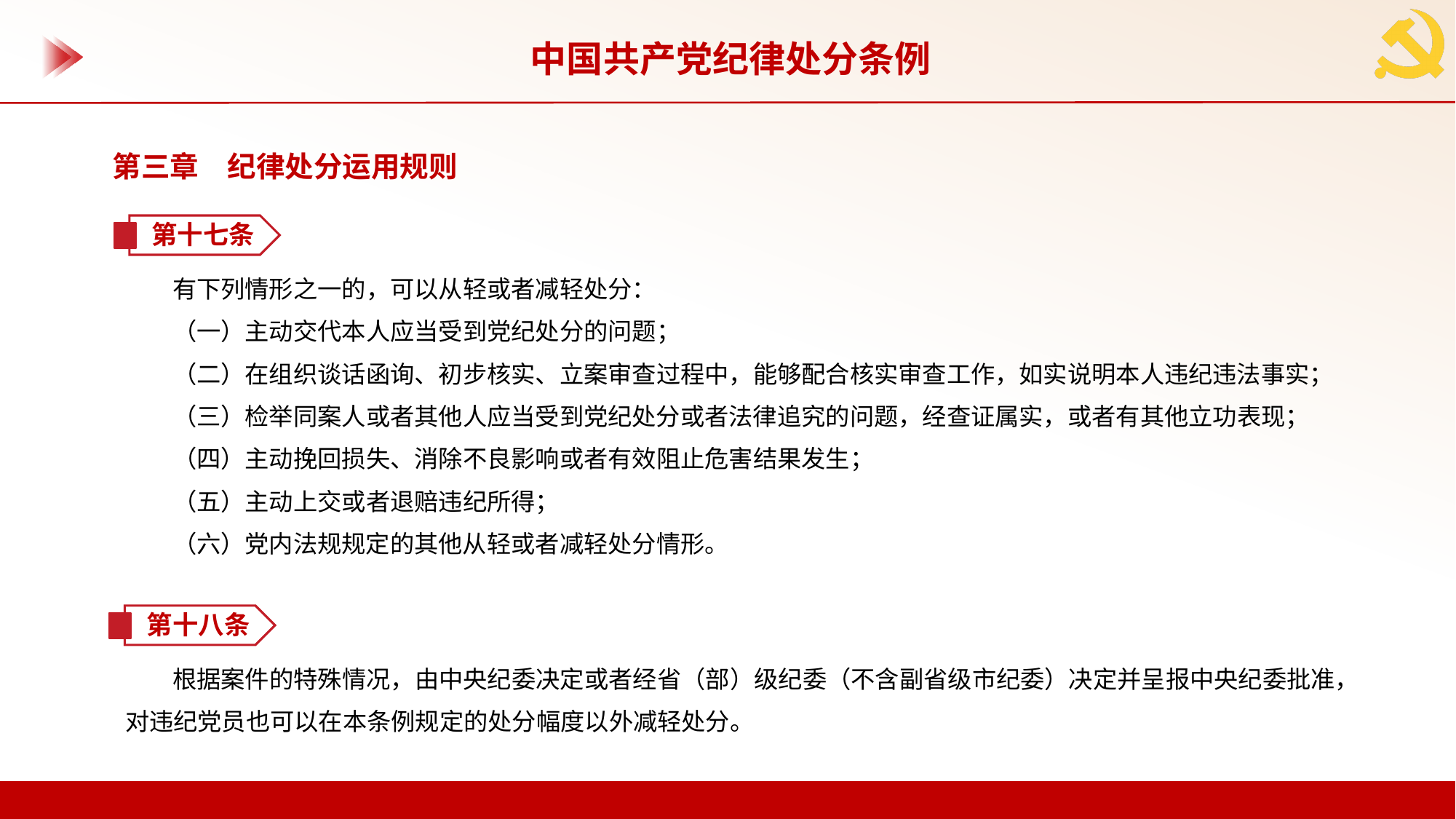

中国共产党纪律处分条例
第三章　纪律处分运用规则
第十七条

有下列情形之一的，可以从轻或者减轻处分：
（一）主动交代本人应当受到党纪处分的问题；
（二）在组织谈话函询、初步核实、立案审查过程中，能够配合核实审查工作，如实说明本人违纪违法事实；
（三）检举同案人或者其他人应当受到党纪处分或者法律追究的问题，经查证属实，或者有其他立功表现；
（四）主动挽回损失、消除不良影响或者有效阻止危害结果发生；
（五）主动上交或者退赔违纪所得；
（六）党内法规规定的其他从轻或者减轻处分情形。
第十八条

根据案件的特殊情况，由中央纪委决定或者经省（部）级纪委（不含副省级市纪委）决定并呈报中央纪委批准，对违纪党员也可以在本条例规定的处分幅度以外减轻处分。